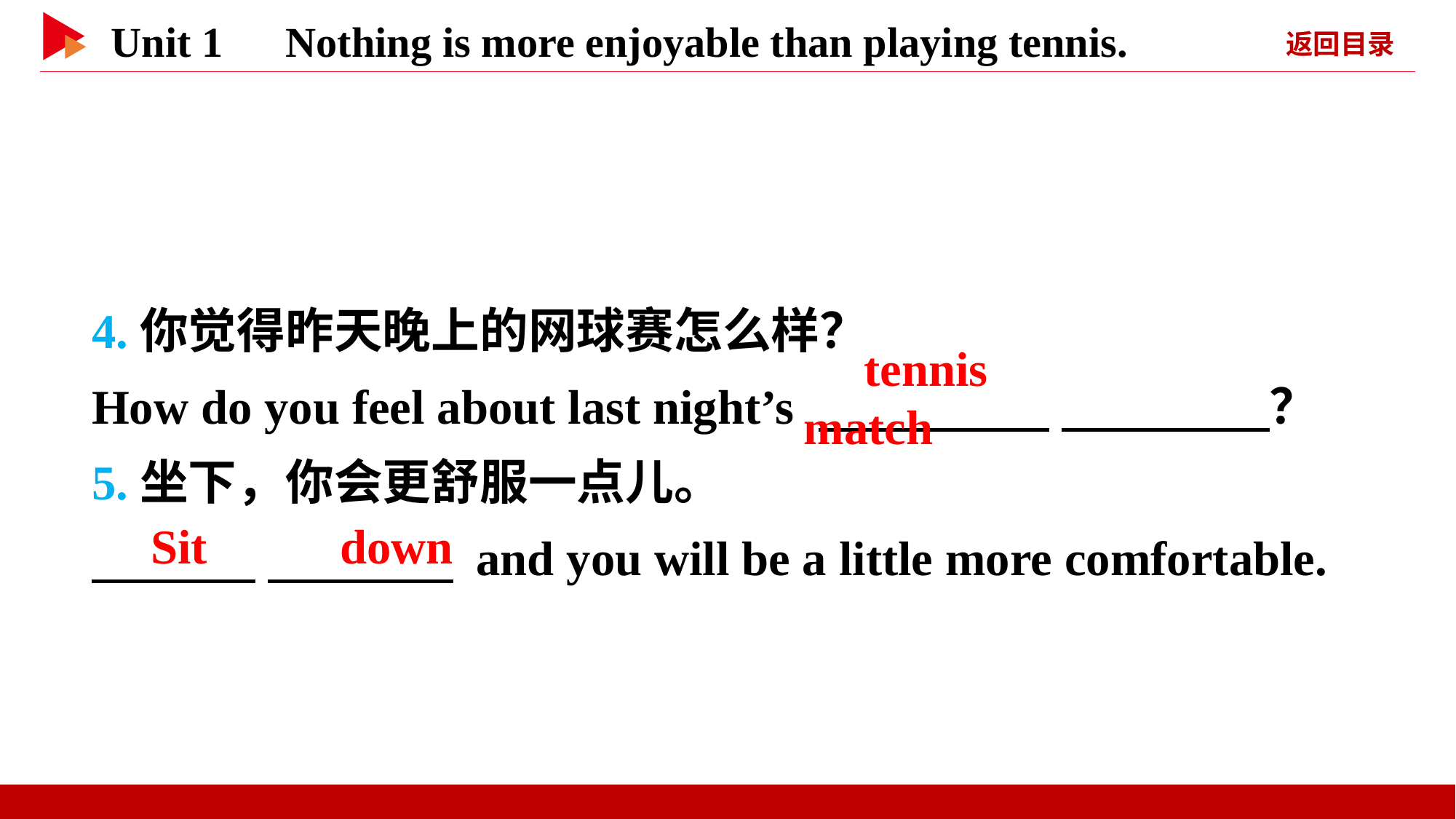

4.你觉得昨天晚上的网球赛怎么样？
How do you feel about last night’s 　            　 　          　？
5.坐下，你会更舒服一点儿。
　      　 　        　 and you will be a little more comfortable.
　tennis　 　match
　Sit　 　down